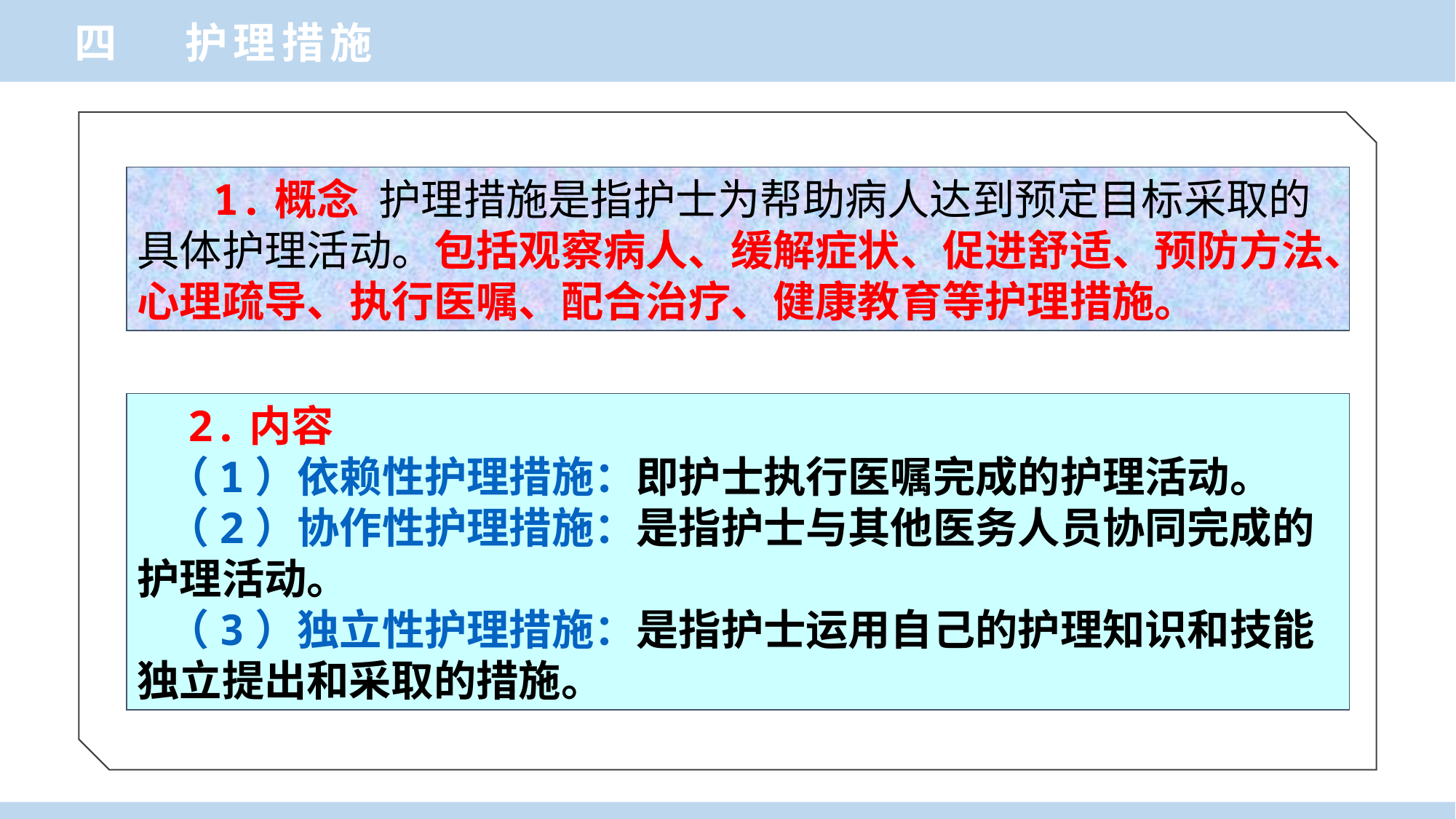

四    护理措施

   1.概念  护理措施是指护士为帮助病人达到预定目标采取的具体护理活动。包括观察病人、缓解症状、促进舒适、预防方法、心理疏导、执行医嘱、配合治疗、健康教育等护理措施。
  2.内容
  （1）依赖性护理措施：即护士执行医嘱完成的护理活动。
  （2）协作性护理措施：是指护士与其他医务人员协同完成的护理活动。
  （3）独立性护理措施：是指护士运用自己的护理知识和技能独立提出和采取的措施。